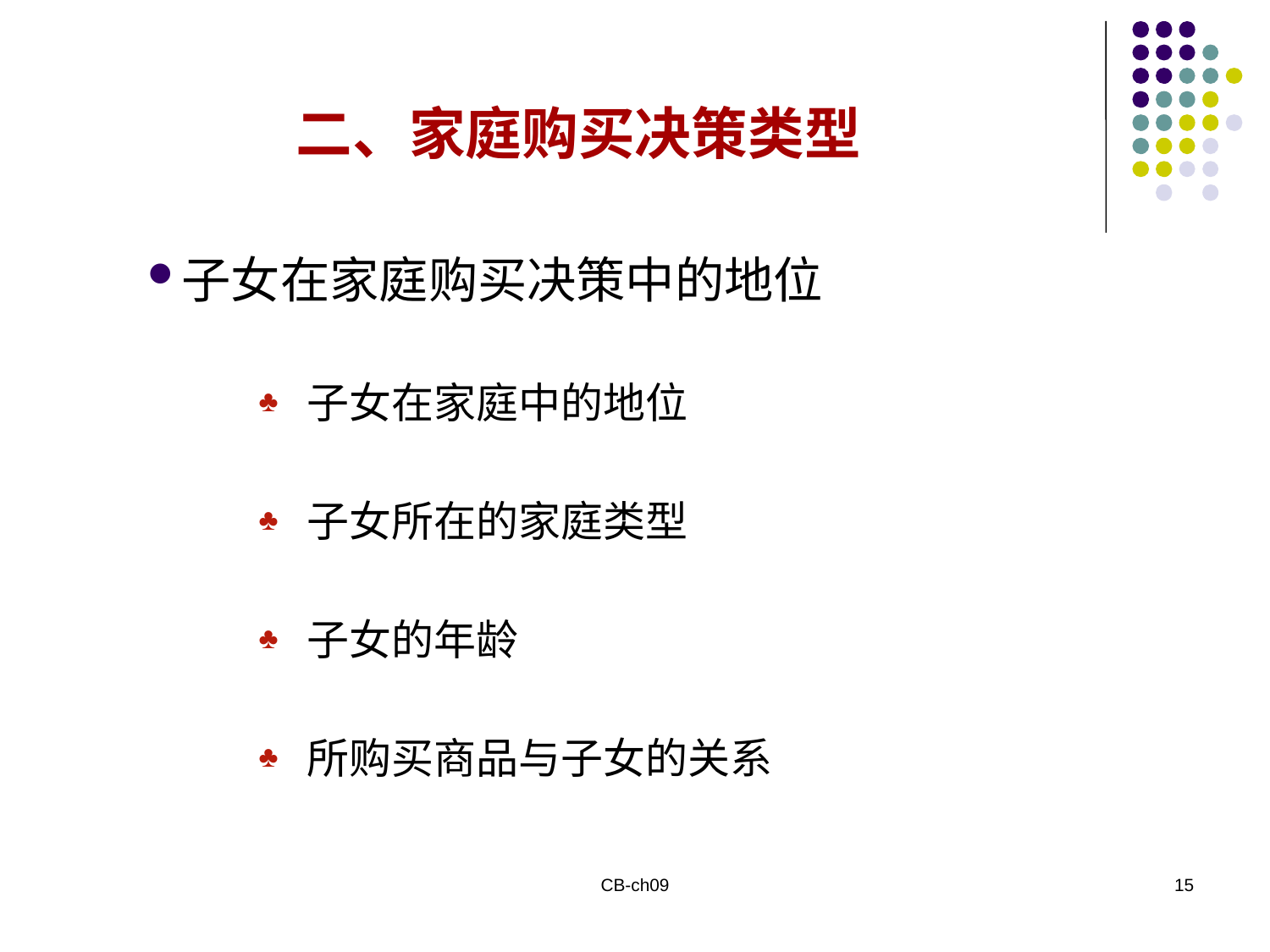

二、家庭购买决策类型

子女在家庭购买决策中的地位
子女在家庭中的地位
子女所在的家庭类型
子女的年龄
所购买商品与子女的关系
CB-ch09
15